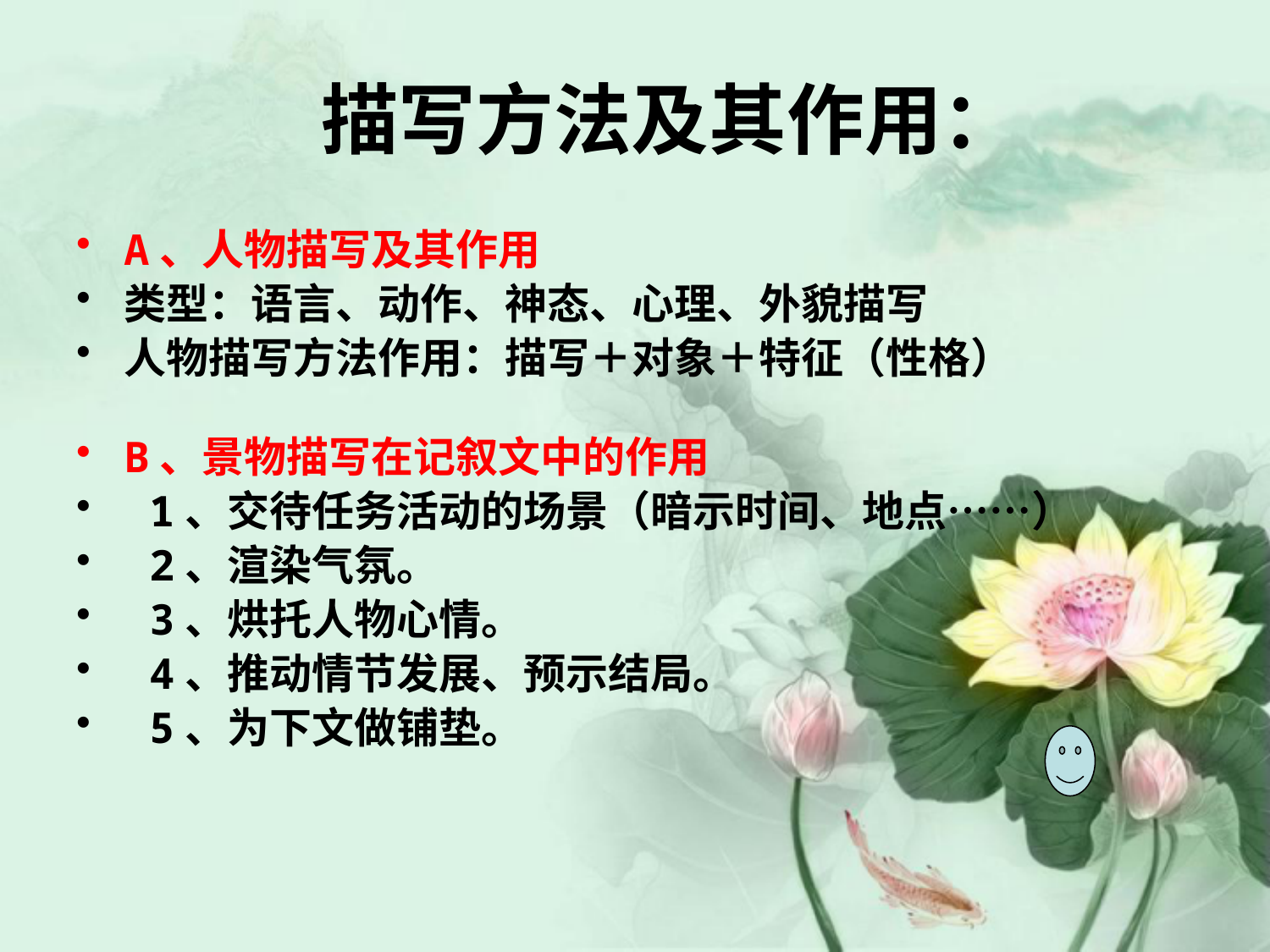

# 描写方法及其作用：
A、人物描写及其作用
类型：语言、动作、神态、心理、外貌描写
人物描写方法作用：描写＋对象＋特征（性格）
B、景物描写在记叙文中的作用
 1、交待任务活动的场景（暗示时间、地点……）
 2、渲染气氛。
 3、烘托人物心情。
 4、推动情节发展、预示结局。
 5、为下文做铺垫。